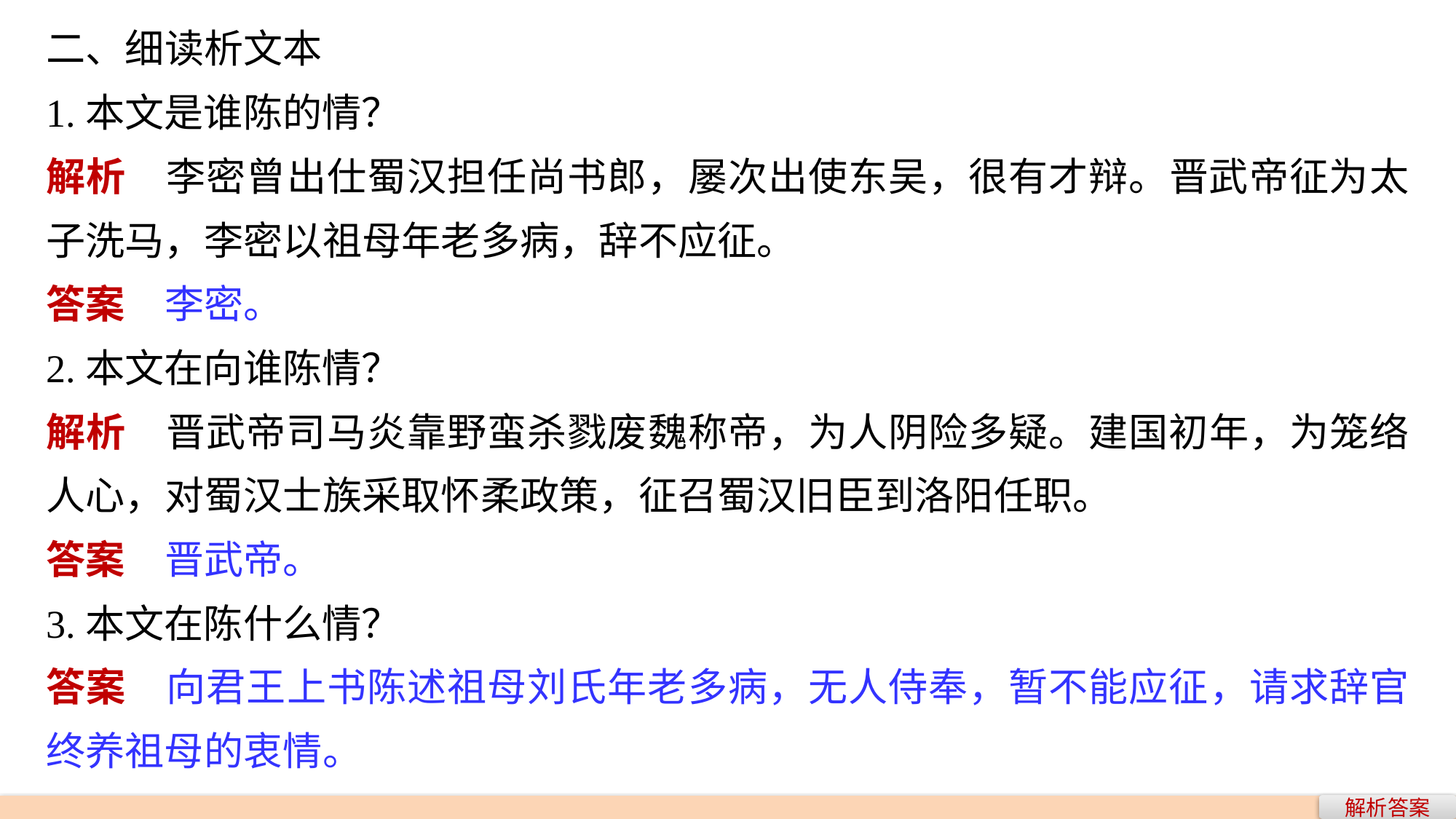

二、细读析文本
1.本文是谁陈的情？
解析　李密曾出仕蜀汉担任尚书郎，屡次出使东吴，很有才辩。晋武帝征为太子洗马，李密以祖母年老多病，辞不应征。
答案　李密。
2.本文在向谁陈情？
解析　晋武帝司马炎靠野蛮杀戮废魏称帝，为人阴险多疑。建国初年，为笼络人心，对蜀汉士族采取怀柔政策，征召蜀汉旧臣到洛阳任职。
答案　晋武帝。
3.本文在陈什么情？
答案　向君王上书陈述祖母刘氏年老多病，无人侍奉，暂不能应征，请求辞官终养祖母的衷情。
解析答案